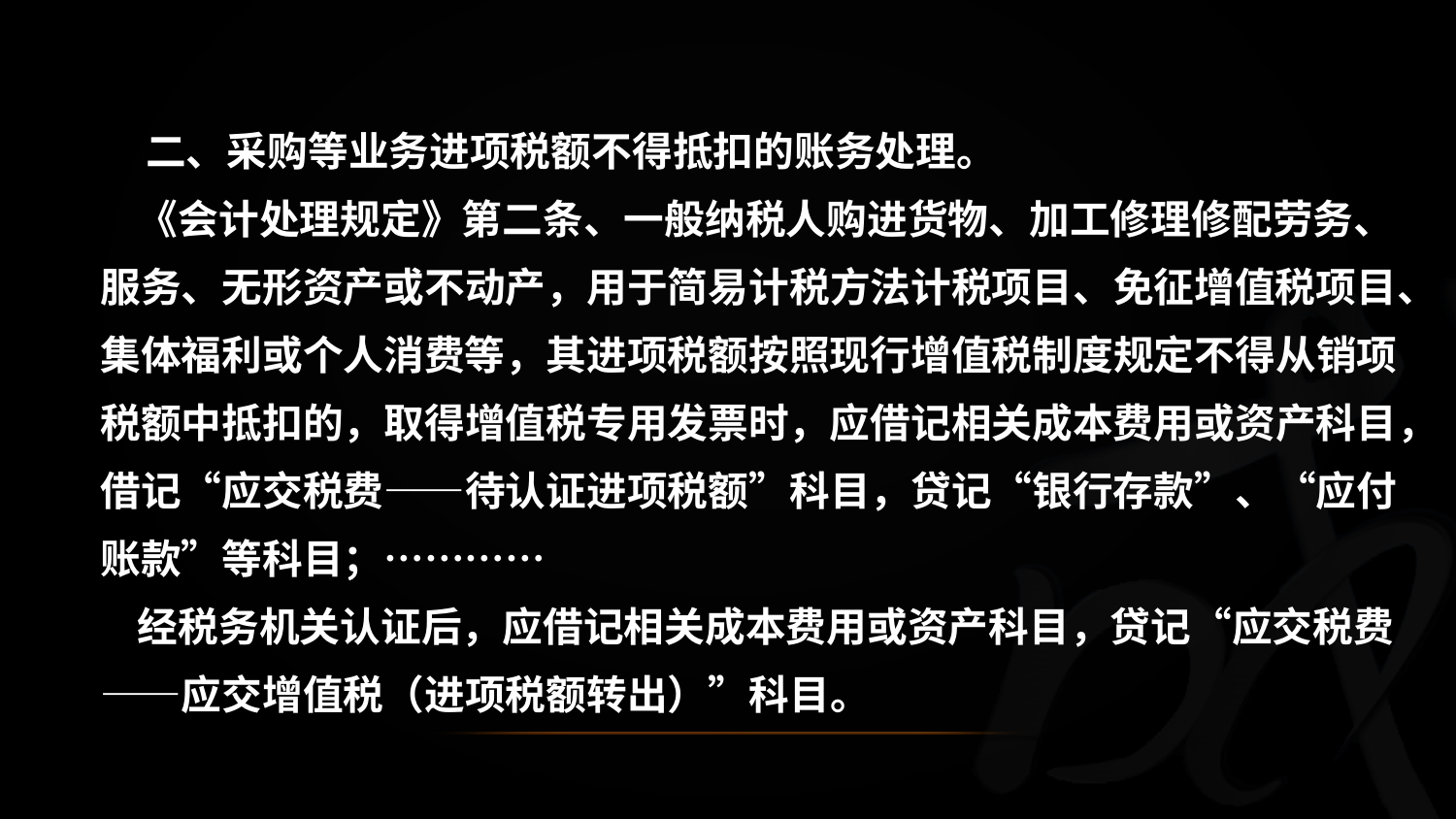

二、采购等业务进项税额不得抵扣的账务处理。
   《会计处理规定》第二条、一般纳税人购进货物、加工修理修配劳务、服务、无形资产或不动产，用于简易计税方法计税项目、免征增值税项目、集体福利或个人消费等，其进项税额按照现行增值税制度规定不得从销项税额中抵扣的，取得增值税专用发票时，应借记相关成本费用或资产科目，借记“应交税费——待认证进项税额”科目，贷记“银行存款”、“应付账款”等科目；…………
   经税务机关认证后，应借记相关成本费用或资产科目，贷记“应交税费——应交增值税（进项税额转出）”科目。